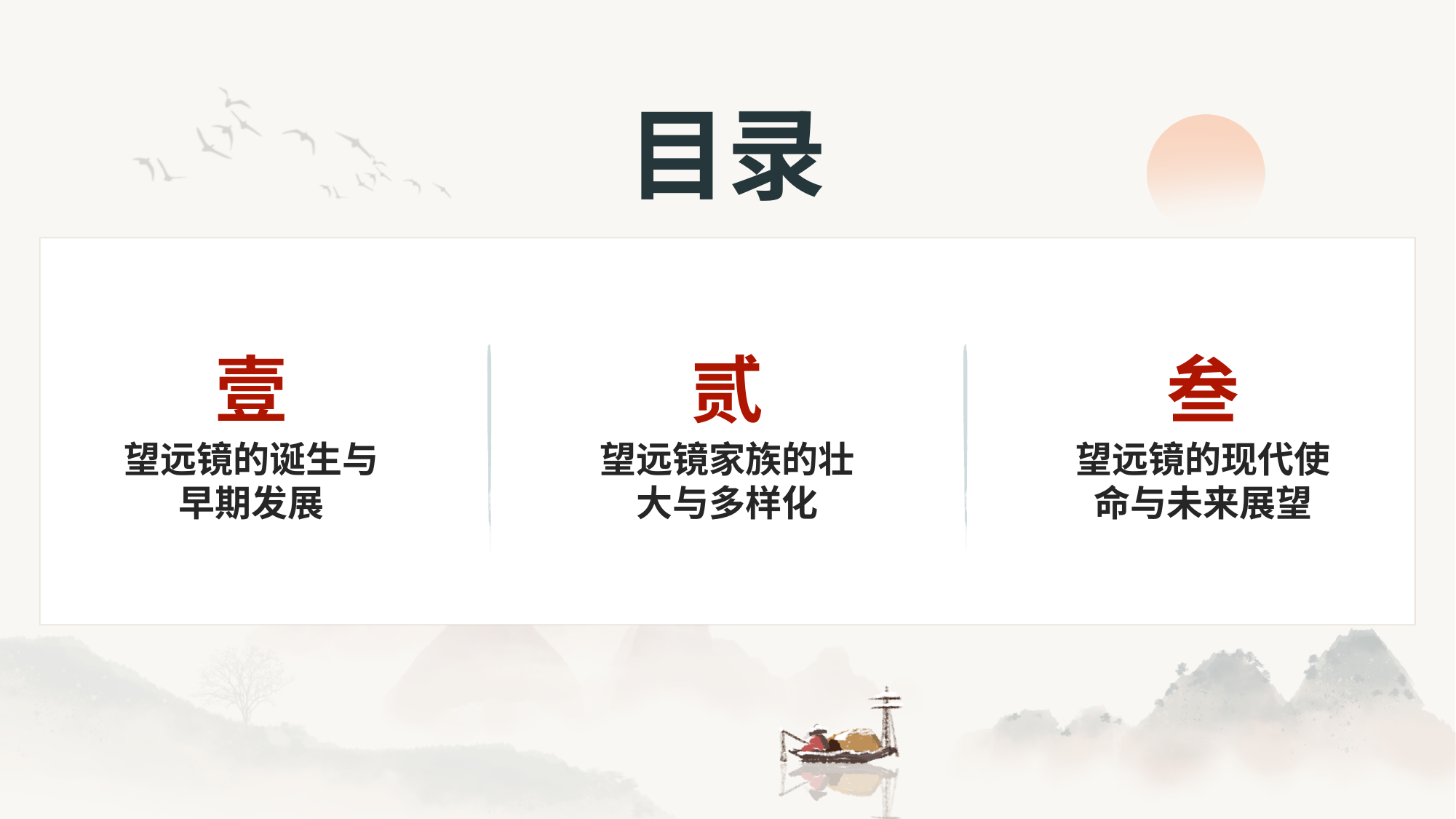

# 目录
壹
贰
叁

望远镜的诞生与早期发展
望远镜家族的壮大与多样化
望远镜的现代使命与未来展望